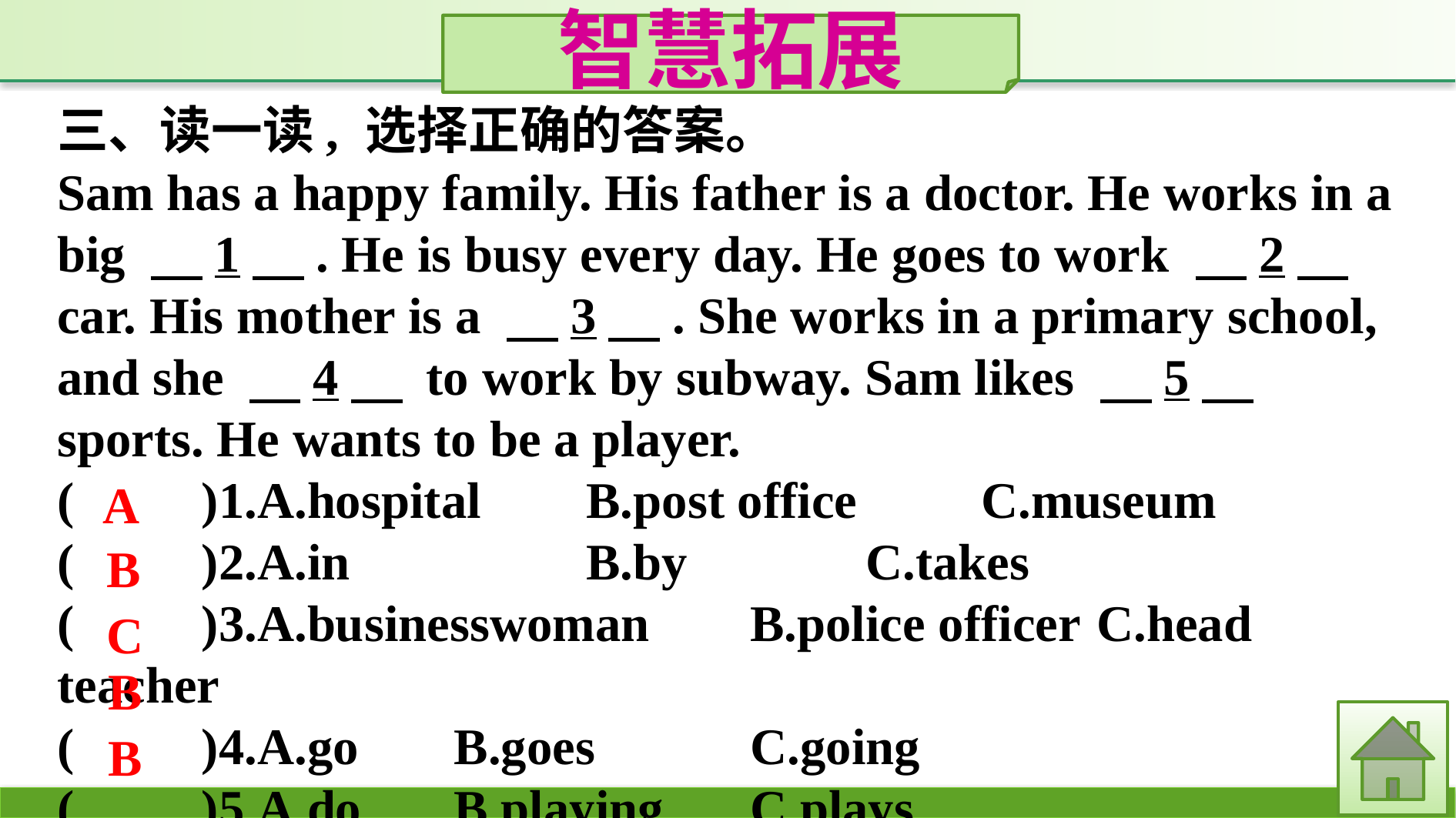

智慧拓展
三、读一读, 选择正确的答案。
Sam has a happy family. His father is a doctor. He works in a big 　1　. He is busy every day. He goes to work 　2　 car. His mother is a 　3　. She works in a primary school, and she 　4　 to work by subway. Sam likes 　5　 sports. He wants to be a player.
(　　)1.A.hospital	B.post office		C.museum
(　　)2.A.in		B.by		C.takes
(　　)3.A.businesswoman	B.police officer	C.head teacher
(　　)4.A.go	B.goes		C.going
(　　)5.A.do	B.playing	C.plays
A
B
C
B
B